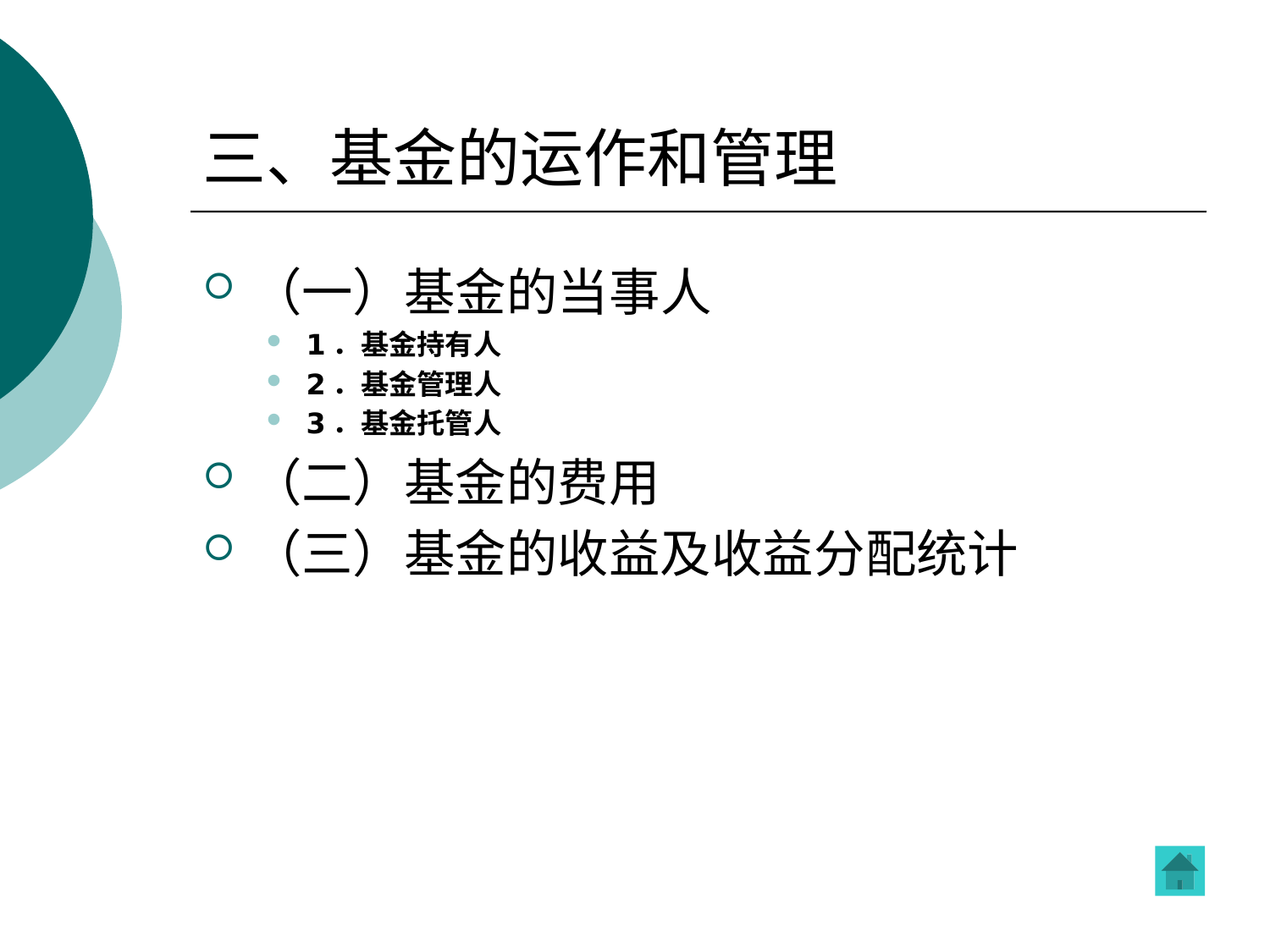

# 三、基金的运作和管理
（一）基金的当事人
1．基金持有人
2．基金管理人
3．基金托管人
（二）基金的费用
（三）基金的收益及收益分配统计